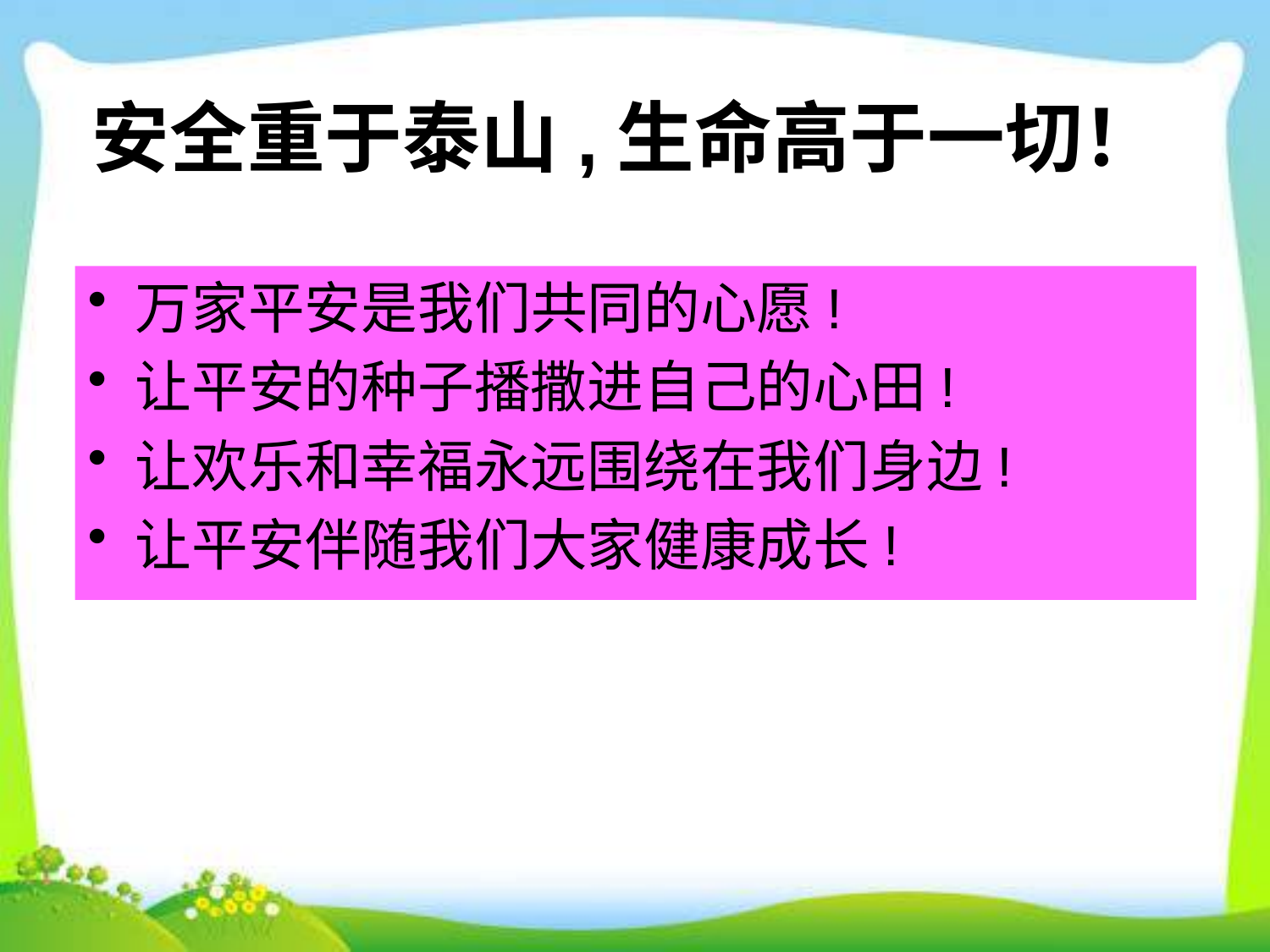

# 安全重于泰山,生命高于一切！
万家平安是我们共同的心愿!
让平安的种子播撒进自己的心田!
让欢乐和幸福永远围绕在我们身边!
让平安伴随我们大家健康成长!